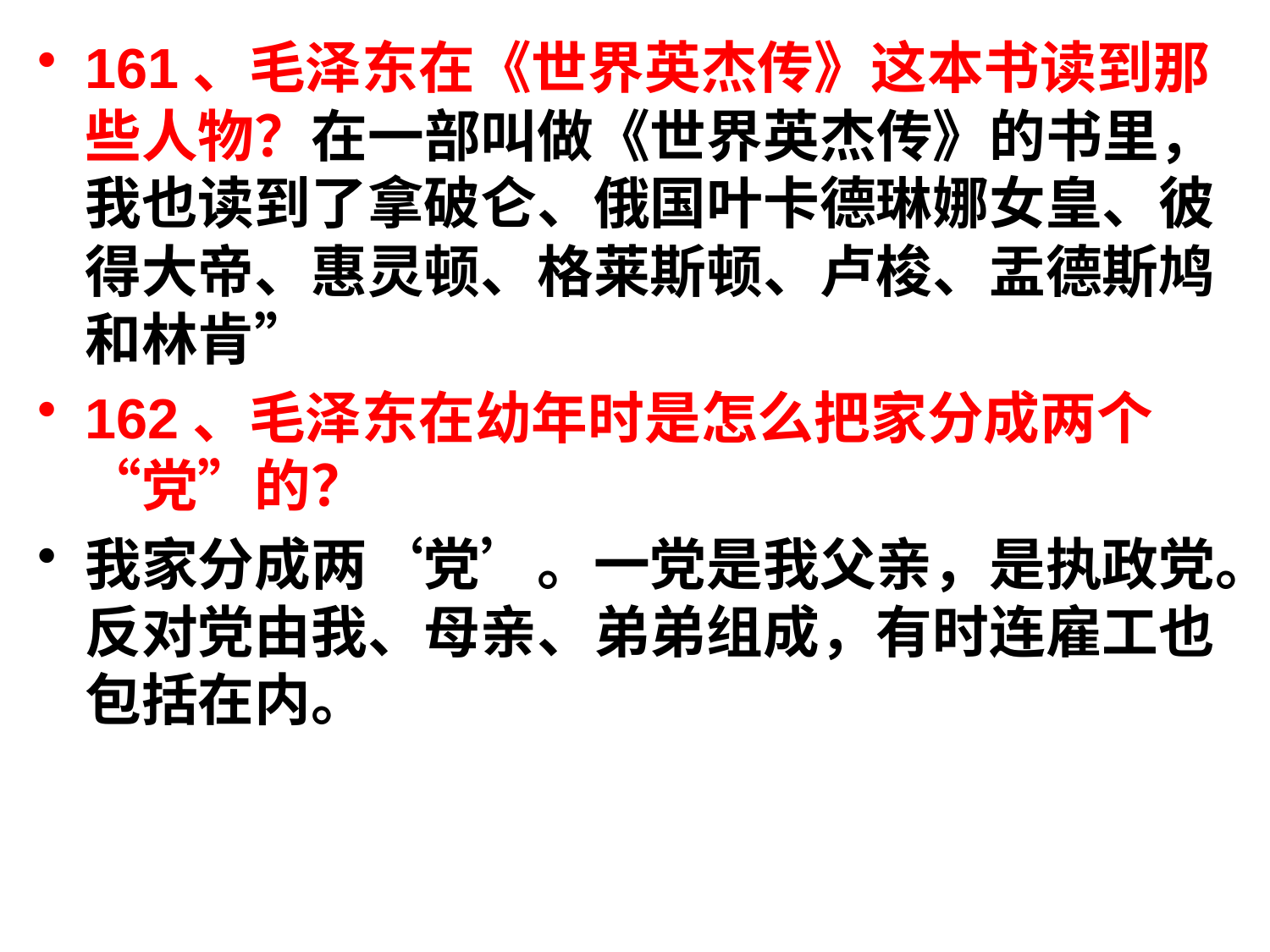

161、毛泽东在《世界英杰传》这本书读到那些人物？在一部叫做《世界英杰传》的书里，我也读到了拿破仑、俄国叶卡德琳娜女皇、彼得大帝、惠灵顿、格莱斯顿、卢梭、盂德斯鸠和林肯”
162、毛泽东在幼年时是怎么把家分成两个“党”的？
我家分成两‘党’。一党是我父亲，是执政党。反对党由我、母亲、弟弟组成，有时连雇工也包括在内。

#